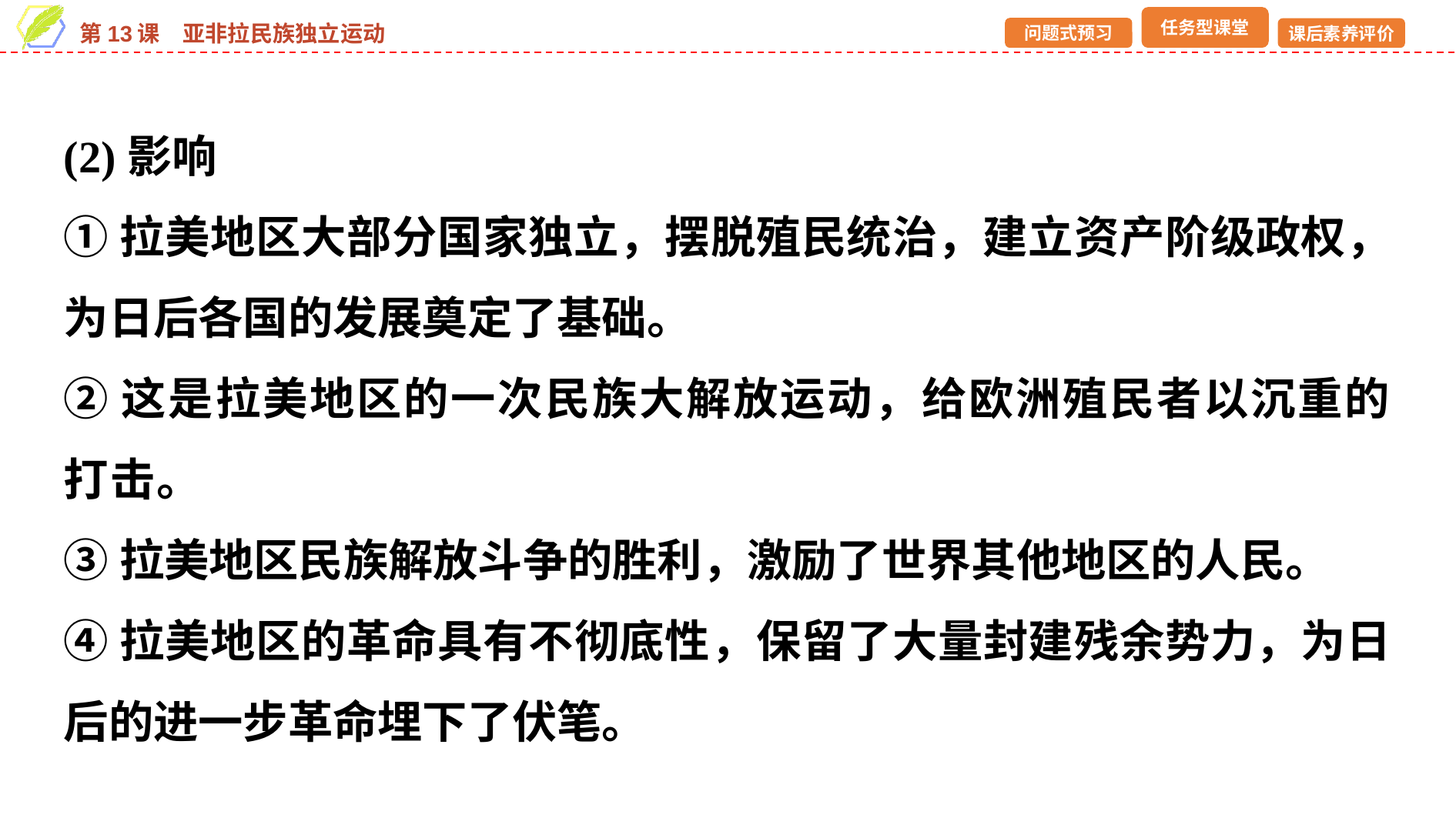

(2)影响
①拉美地区大部分国家独立，摆脱殖民统治，建立资产阶级政权，为日后各国的发展奠定了基础。
②这是拉美地区的一次民族大解放运动，给欧洲殖民者以沉重的打击。
③拉美地区民族解放斗争的胜利，激励了世界其他地区的人民。
④拉美地区的革命具有不彻底性，保留了大量封建残余势力，为日后的进一步革命埋下了伏笔。